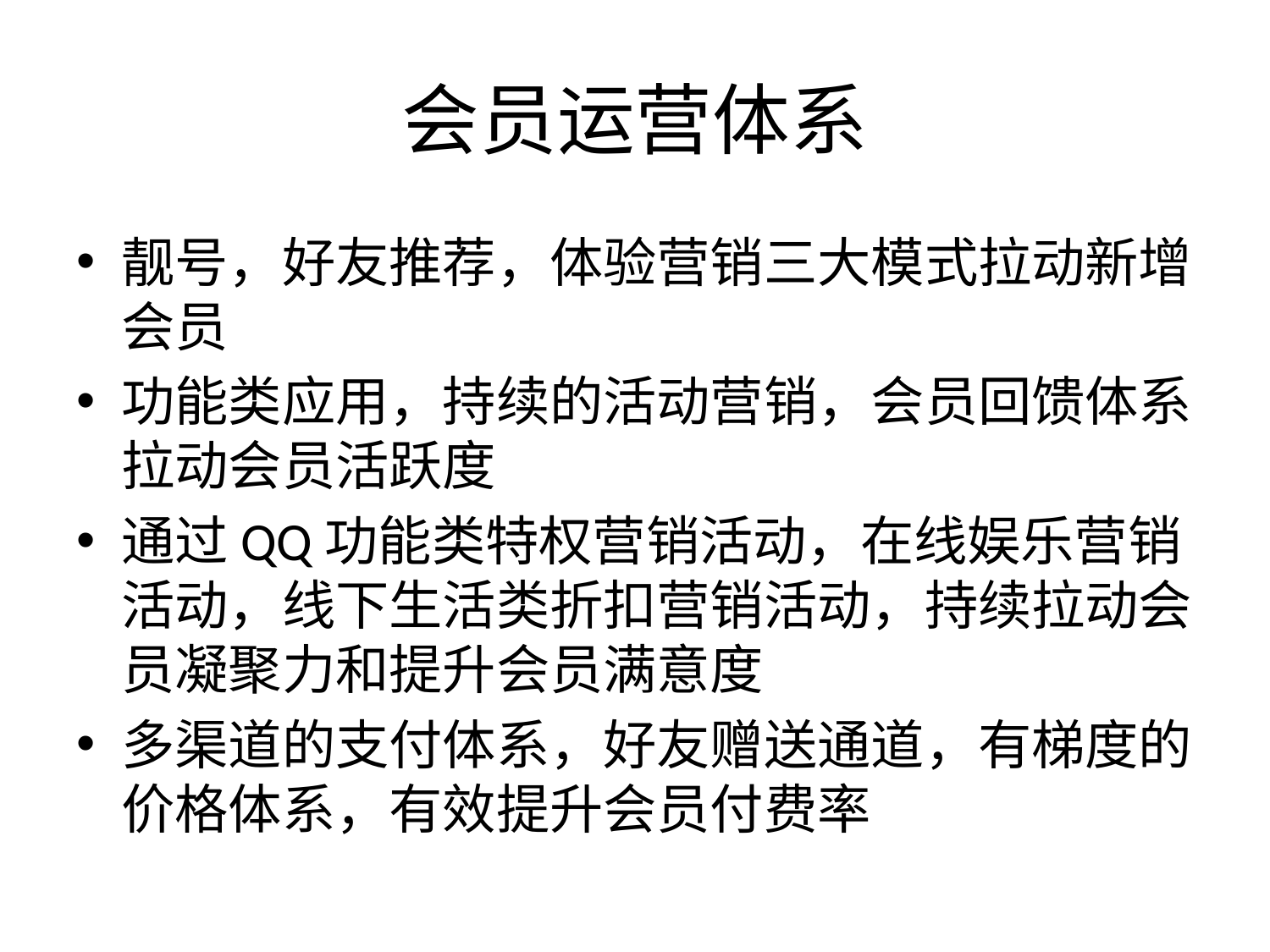

# 会员运营体系
靓号，好友推荐，体验营销三大模式拉动新增会员
功能类应用，持续的活动营销，会员回馈体系拉动会员活跃度
通过QQ功能类特权营销活动，在线娱乐营销活动，线下生活类折扣营销活动，持续拉动会员凝聚力和提升会员满意度
多渠道的支付体系，好友赠送通道，有梯度的价格体系，有效提升会员付费率